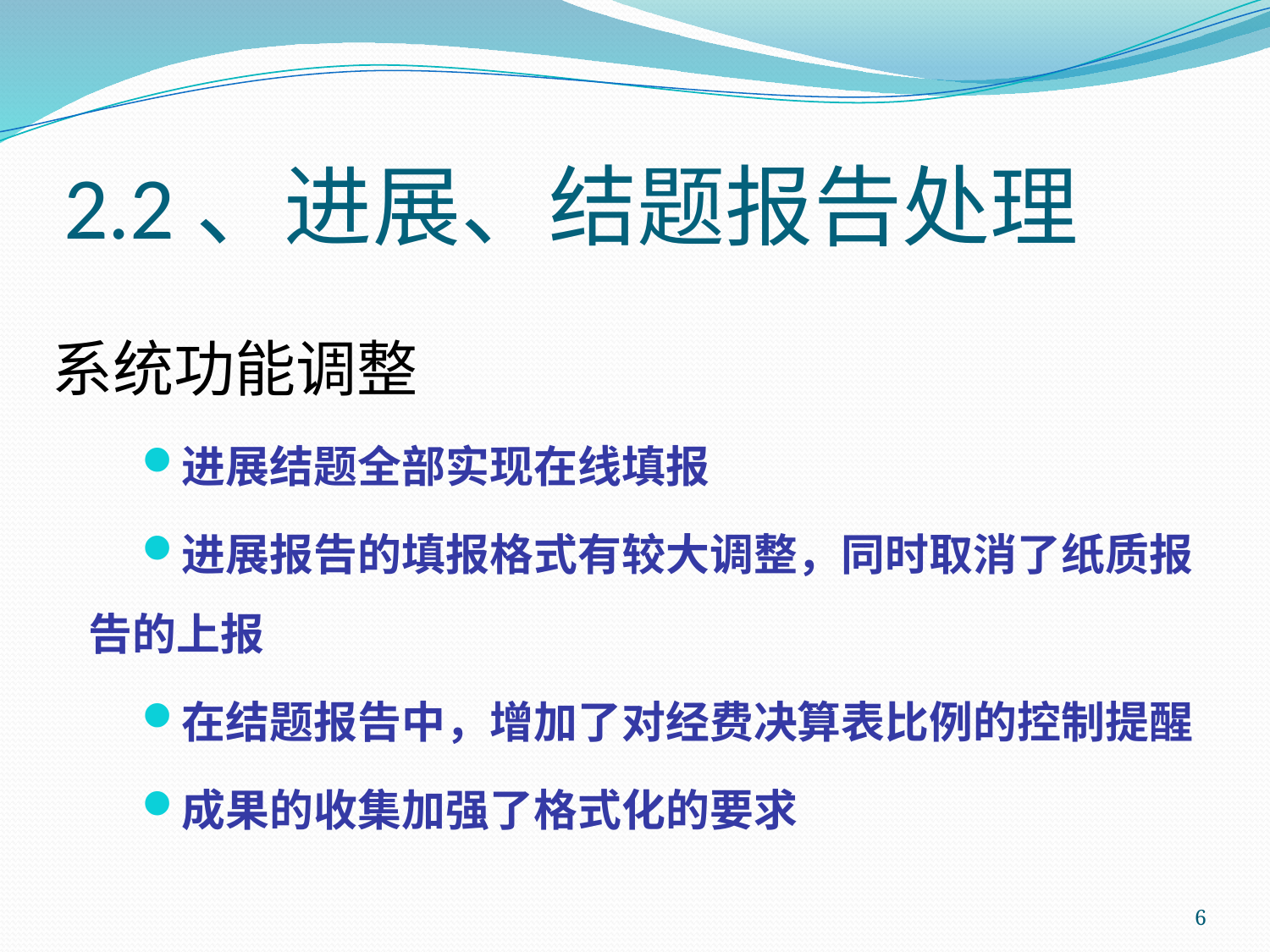

# 2.2、进展、结题报告处理
系统功能调整
进展结题全部实现在线填报
进展报告的填报格式有较大调整，同时取消了纸质报告的上报
在结题报告中，增加了对经费决算表比例的控制提醒
成果的收集加强了格式化的要求

6